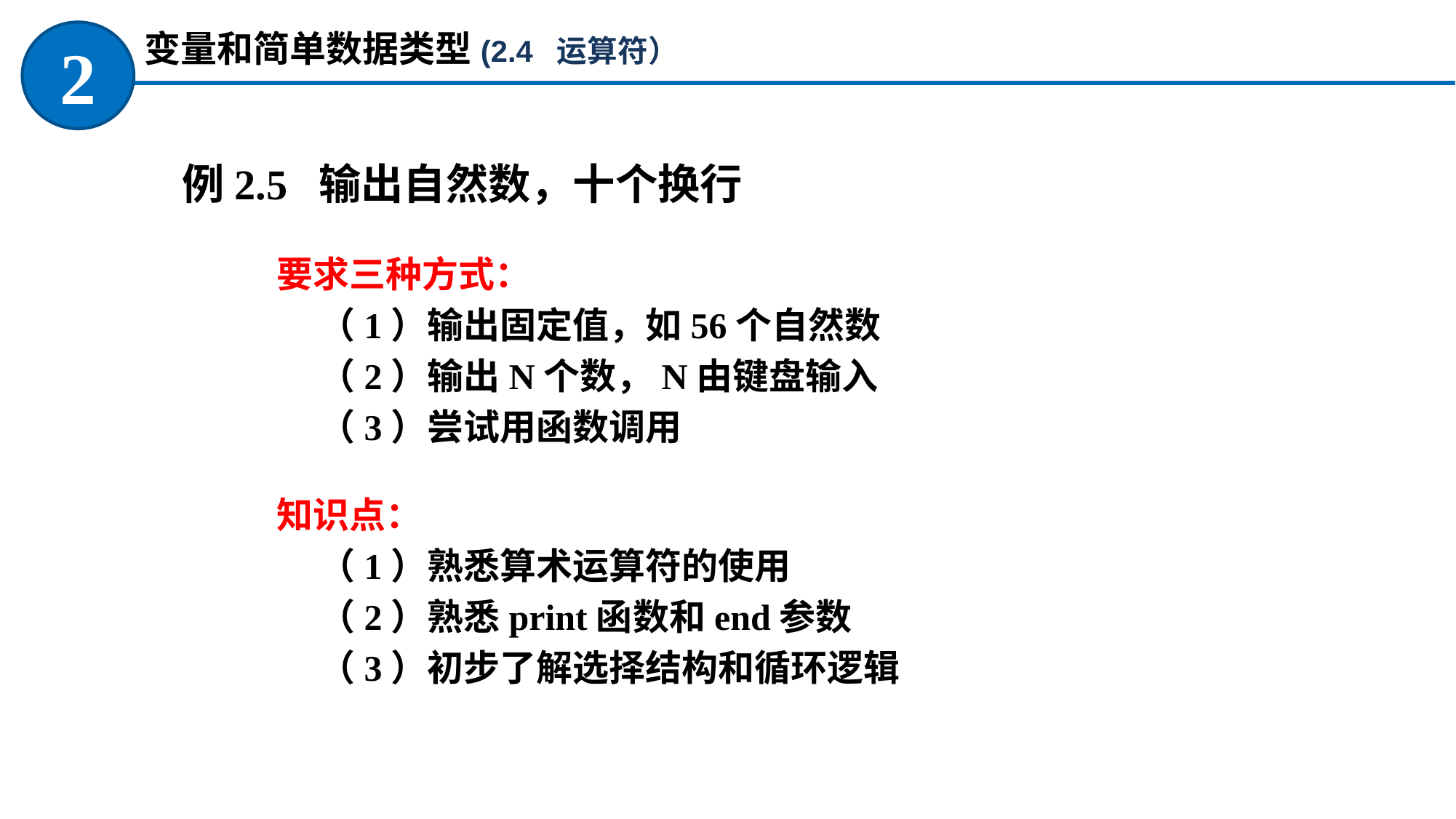

变量和简单数据类型(2.4  运算符）
2
例2.5  输出自然数，十个换行
要求三种方式：
（1）输出固定值，如56个自然数
（2）输出N个数，N由键盘输入
（3）尝试用函数调用
知识点：
（1）熟悉算术运算符的使用
（2）熟悉print函数和end参数
（3）初步了解选择结构和循环逻辑